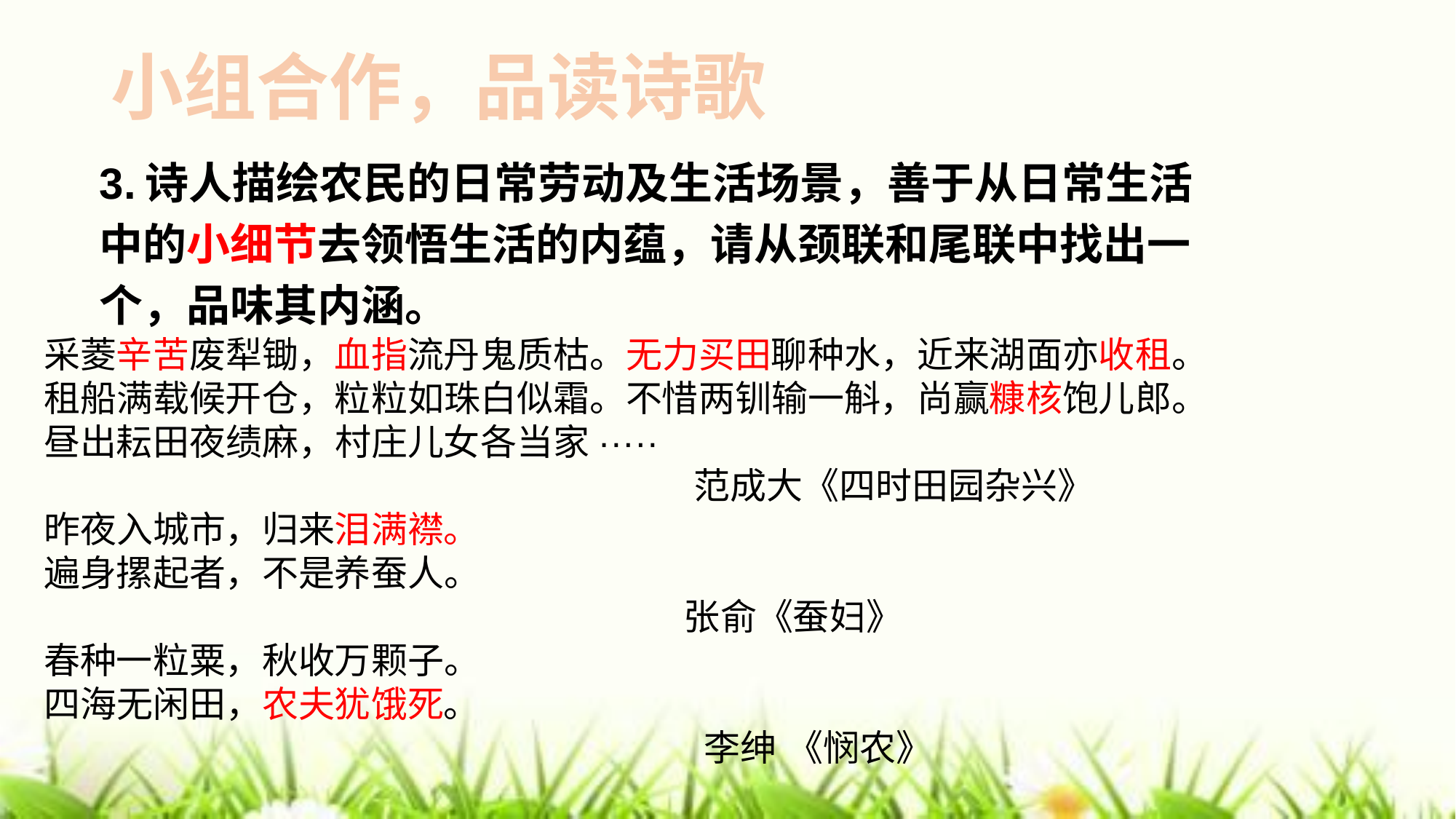

# 小组合作，品读诗歌
3.诗人描绘农民的日常劳动及生活场景，善于从日常生活
中的小细节去领悟生活的内蕴，请从颈联和尾联中找出一
个，品味其内涵。

采菱辛苦废犁锄，血指流丹鬼质枯。无力买田聊种水，近来湖面亦收租。
租船满载候开仓，粒粒如珠白似霜。不惜两钏输一斛，尚赢糠核饱儿郎。
昼出耘田夜绩麻，村庄儿女各当家·····
                                                               范成大《四时田园杂兴》
昨夜入城市，归来泪满襟。
遍身摞起者，不是养蚕人。
                                                              张俞《蚕妇》
春种一粒粟，秋收万颗子。
四海无闲田，农夫犹饿死。
                                                                李绅 《悯农》